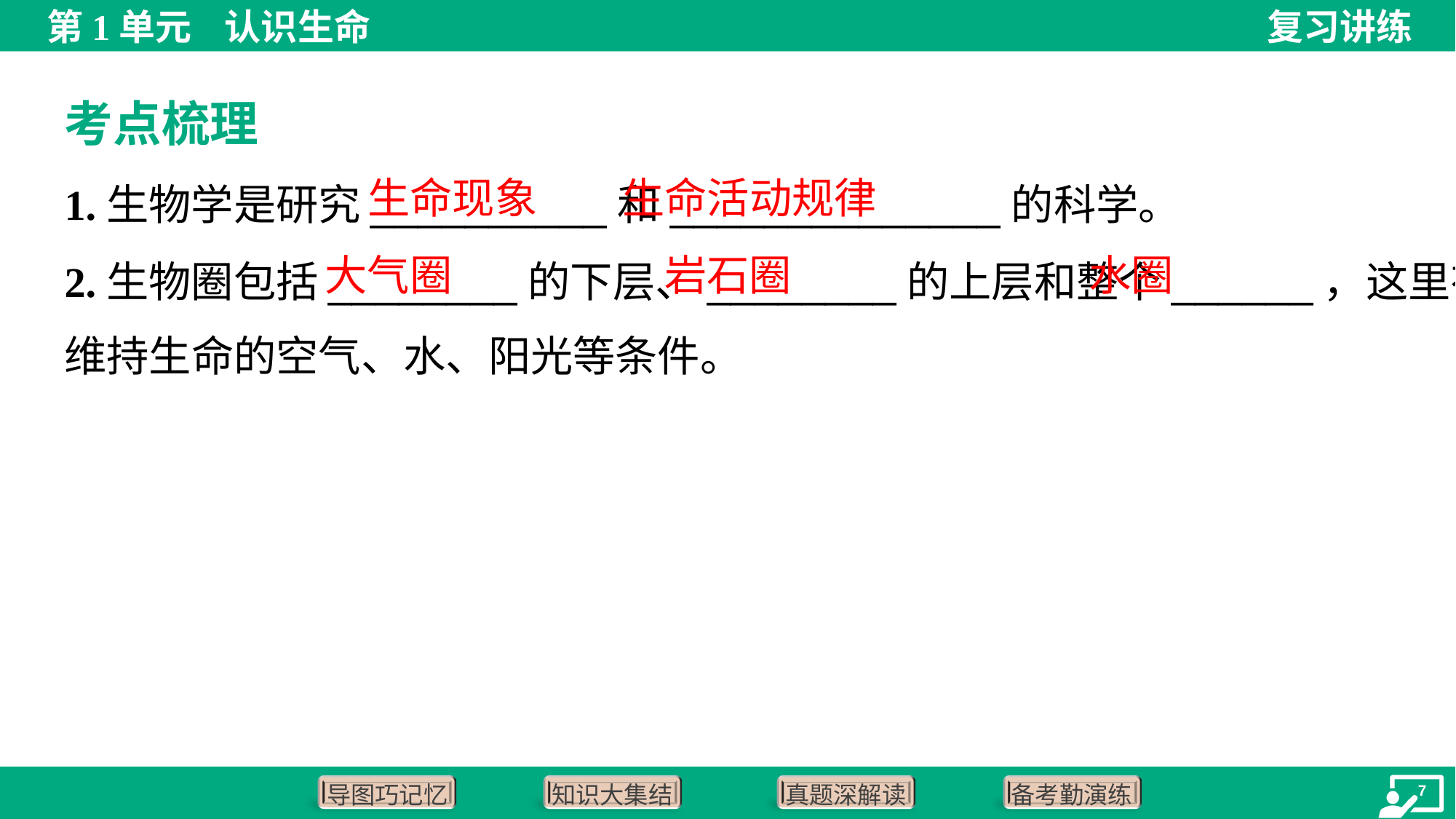

考点梳理
生命现象
生命活动规律
1.生物学是研究__________和______________的科学。
2.生物圈包括________的下层、________的上层和整个______，这里有
维持生命的空气、水、阳光等条件。
大气圈
岩石圈
水圈